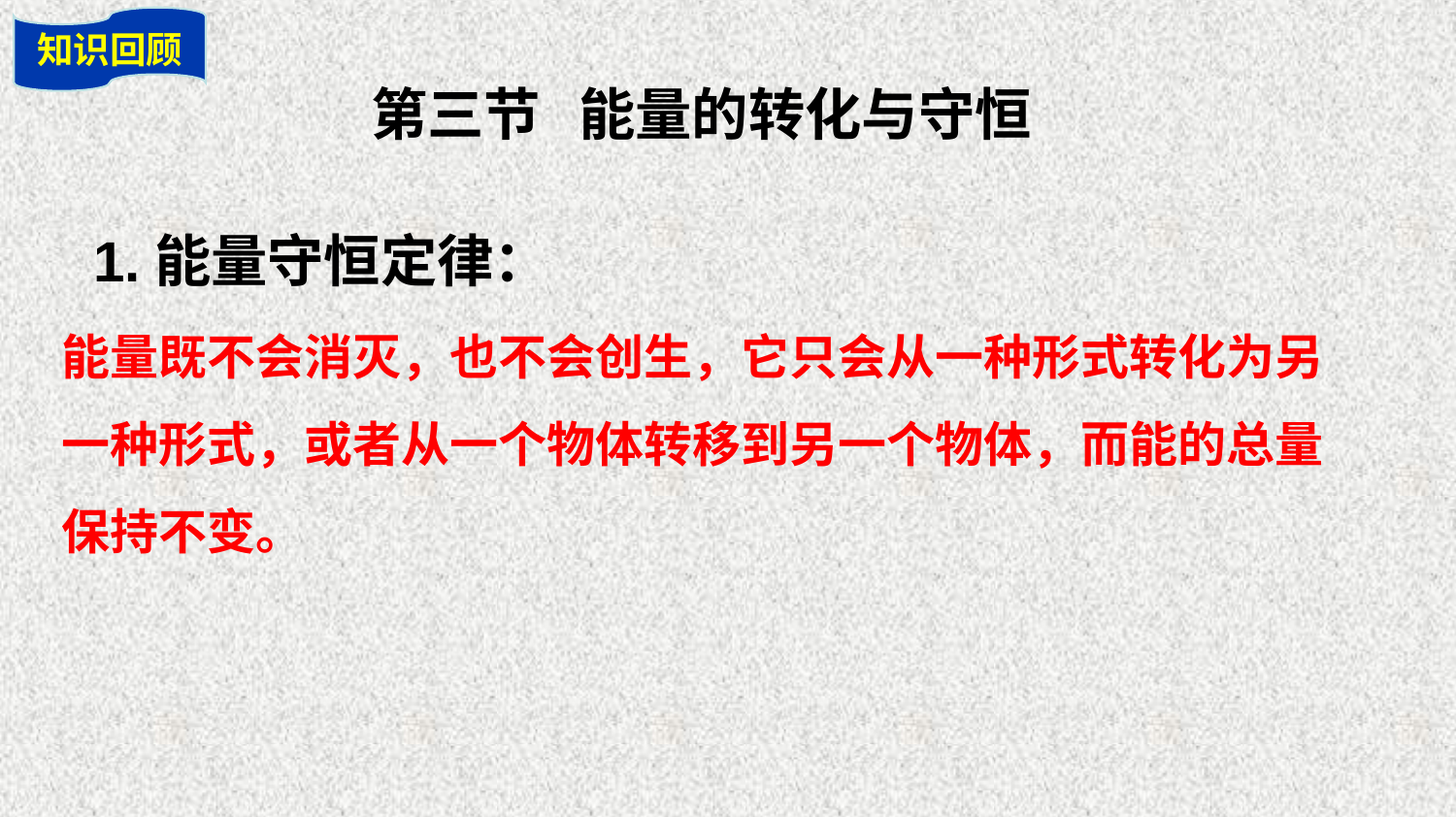

知识回顾
第三节   能量的转化与守恒
1.能量守恒定律：
能量既不会消灭，也不会创生，它只会从一种形式转化为另一种形式，或者从一个物体转移到另一个物体，而能的总量保持不变。